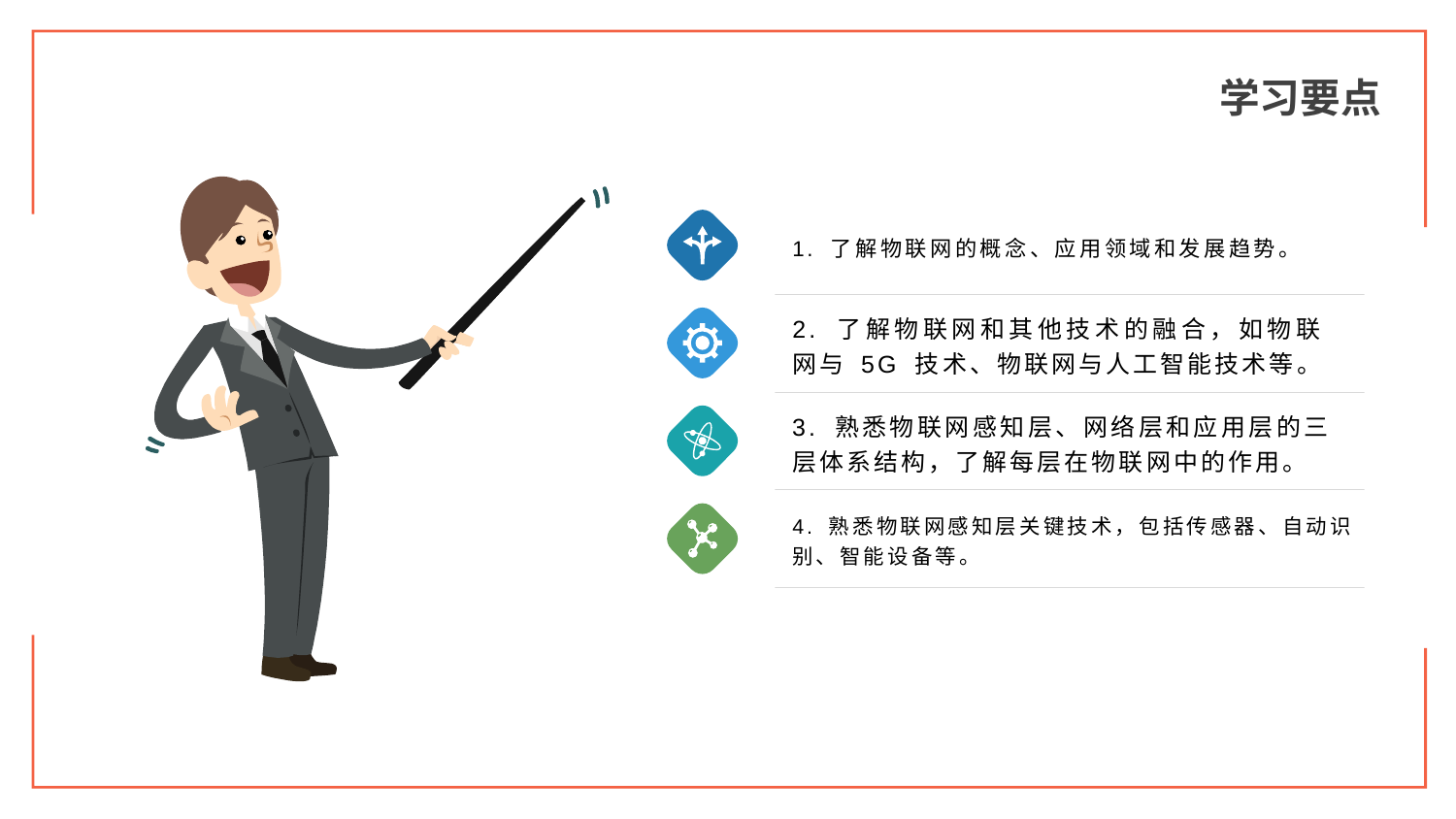

学习要点

1. 了解物联网的概念、应用领域和发展趋势。

2. 了解物联网和其他技术的融合，如物联网与 5G 技术、物联网与人工智能技术等。

3. 熟悉物联网感知层、网络层和应用层的三层体系结构，了解每层在物联网中的作用。

4. 熟悉物联网感知层关键技术，包括传感器、自动识别、智能设备等。